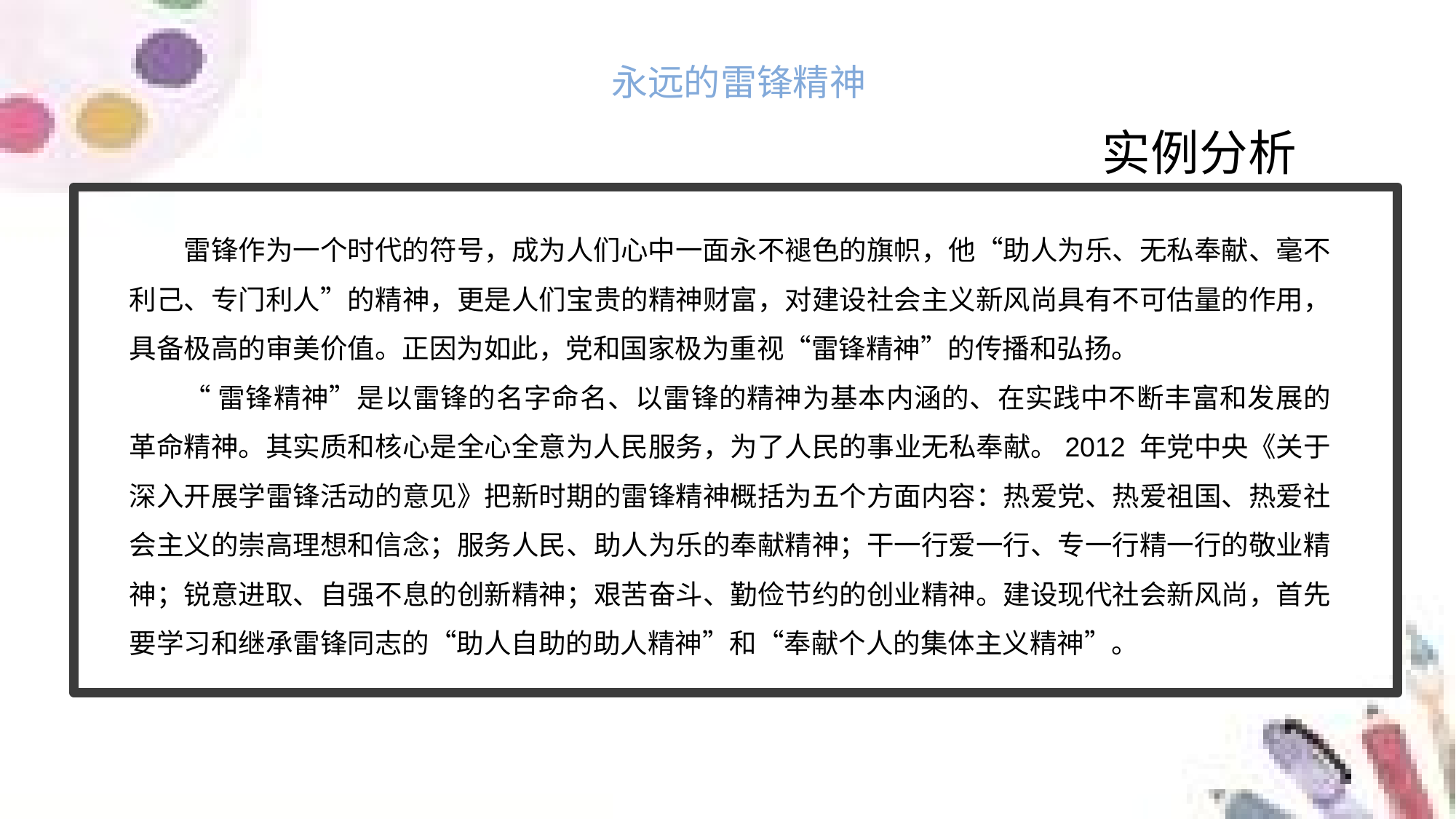

永远的雷锋精神
实例分析

雷锋作为一个时代的符号，成为人们心中一面永不褪色的旗帜，他“助人为乐、无私奉献、毫不利己、专门利人”的精神，更是人们宝贵的精神财富，对建设社会主义新风尚具有不可估量的作用，具备极高的审美价值。正因为如此，党和国家极为重视“雷锋精神”的传播和弘扬。
“雷锋精神”是以雷锋的名字命名、以雷锋的精神为基本内涵的、在实践中不断丰富和发展的革命精神。其实质和核心是全心全意为人民服务，为了人民的事业无私奉献。2012 年党中央《关于深入开展学雷锋活动的意见》把新时期的雷锋精神概括为五个方面内容：热爱党、热爱祖国、热爱社会主义的崇高理想和信念；服务人民、助人为乐的奉献精神；干一行爱一行、专一行精一行的敬业精神；锐意进取、自强不息的创新精神；艰苦奋斗、勤俭节约的创业精神。建设现代社会新风尚，首先要学习和继承雷锋同志的“助人自助的助人精神”和“奉献个人的集体主义精神”。